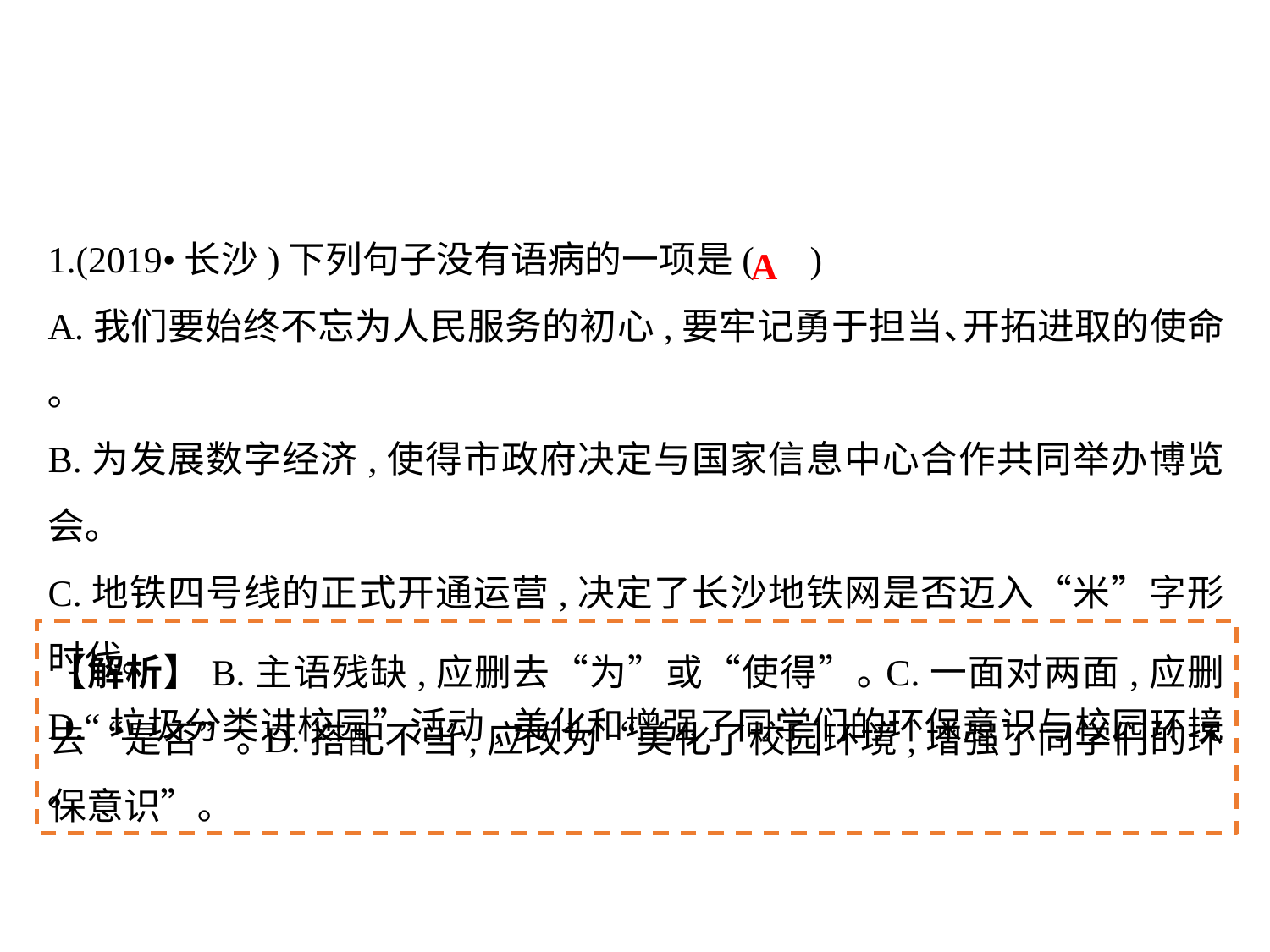

1.(2019•长沙)下列句子没有语病的一项是(	)
A.我们要始终不忘为人民服务的初心,要牢记勇于担当､开拓进取的使命｡
B.为发展数字经济,使得市政府决定与国家信息中心合作共同举办博览会｡
C.地铁四号线的正式开通运营,决定了长沙地铁网是否迈入“米”字形时代｡
D.“垃圾分类进校园”活动,美化和增强了同学们的环保意识与校园环境｡
A
【解析】B.主语残缺,应删去“为”或“使得”｡C.一面对两面,应删去“是否”｡D.搭配不当,应改为“美化了校园环境,增强了同学们的环保意识”｡